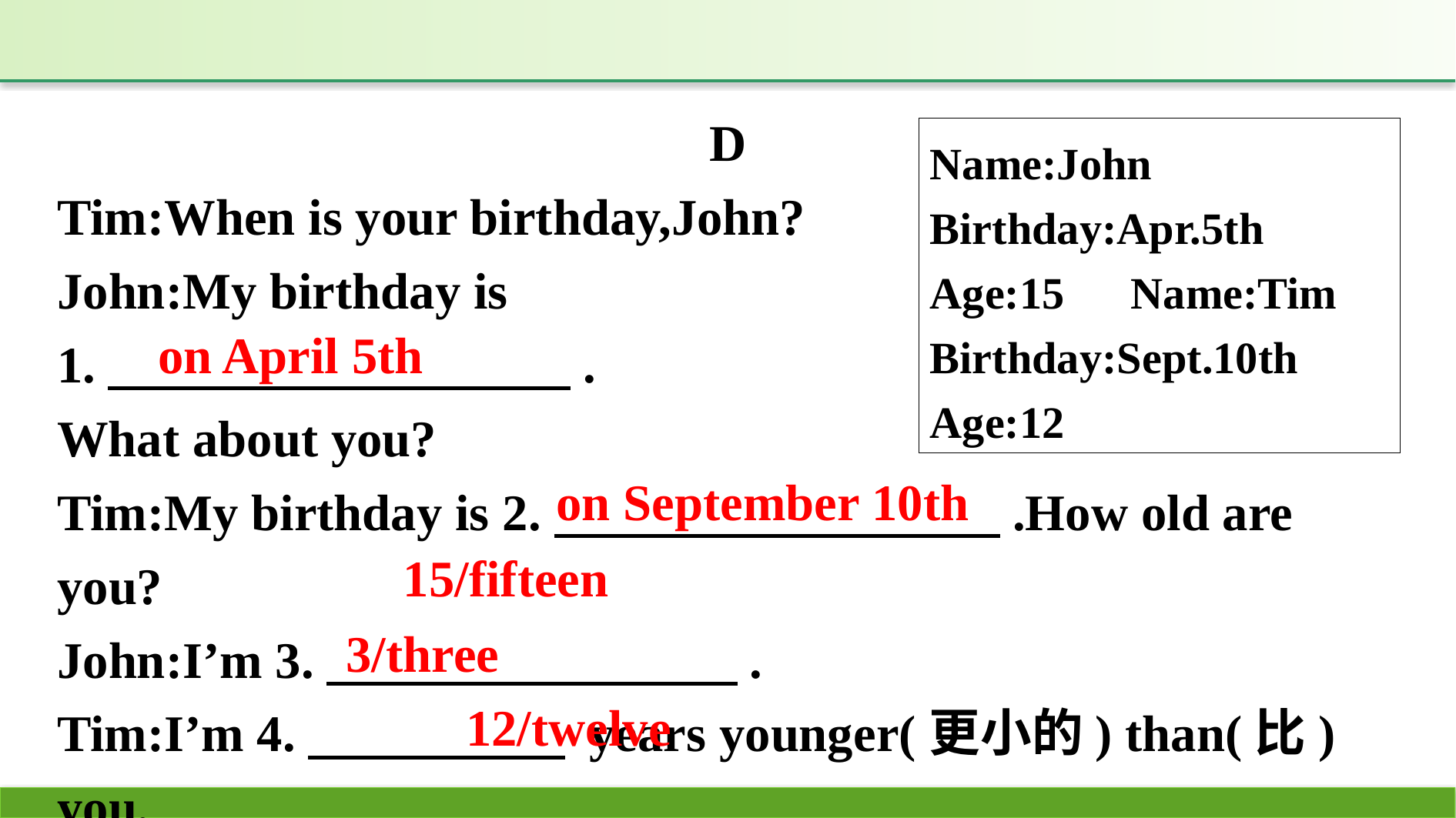

D
Tim:When is your birthday,John?
John:My birthday is
1.　　　　　　　　　.
What about you?
Tim:My birthday is 2.　　　   　　　　　.How old are you?
John:I’m 3.　　　　　　　　.
Tim:I’m 4.　　　　　 years younger(更小的) than(比) you.
John:So you’re 5.　　　　　 years old.
Name:John
Birthday:Apr.5th
Age:15　Name:Tim
Birthday:Sept.10th
Age:12
on April 5th
on September 10th
15/fifteen
3/three
12/twelve